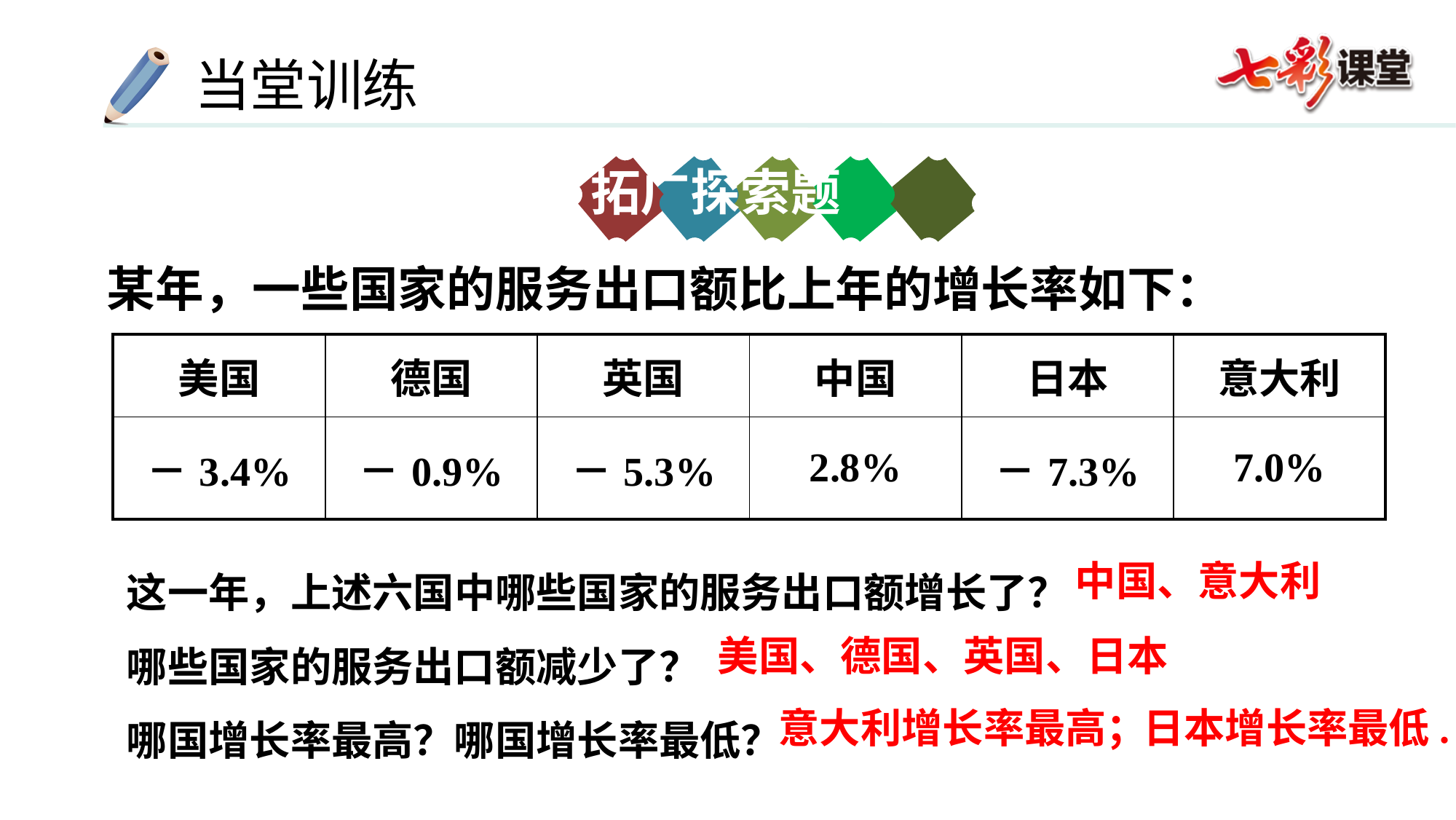

拓广探索题

   某年，一些国家的服务出口额比上年的增长率如下：
| 美国 | 德国 | 英国 | 中国 | 日本 | 意大利 |
| --- | --- | --- | --- | --- | --- |
| －3.4% | －0.9% | －5.3% | 2.8% | －7.3% | 7.0% |
   这一年，上述六国中哪些国家的服务出口额增长了？
   哪些国家的服务出口额减少了？
   哪国增长率最高？哪国增长率最低？
中国、意大利
美国、德国、英国、日本
意大利增长率最高；
日本增长率最低.